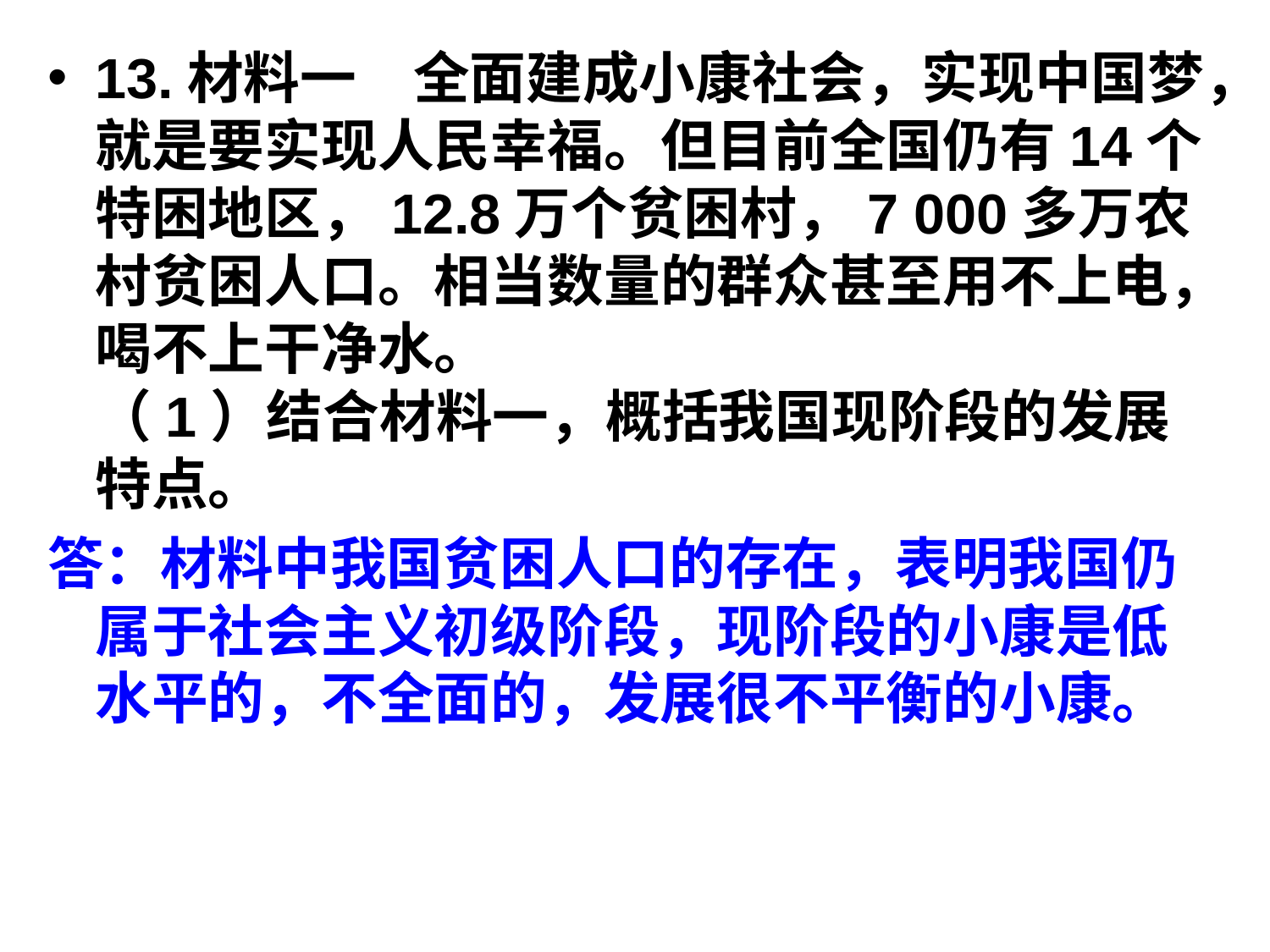

13.材料一　全面建成小康社会，实现中国梦，就是要实现人民幸福。但目前全国仍有14个特困地区，12.8万个贫困村，7 000多万农村贫困人口。相当数量的群众甚至用不上电，喝不上干净水。
（1）结合材料一，概括我国现阶段的发展特点。
答：材料中我国贫困人口的存在，表明我国仍属于社会主义初级阶段，现阶段的小康是低水平的，不全面的，发展很不平衡的小康。